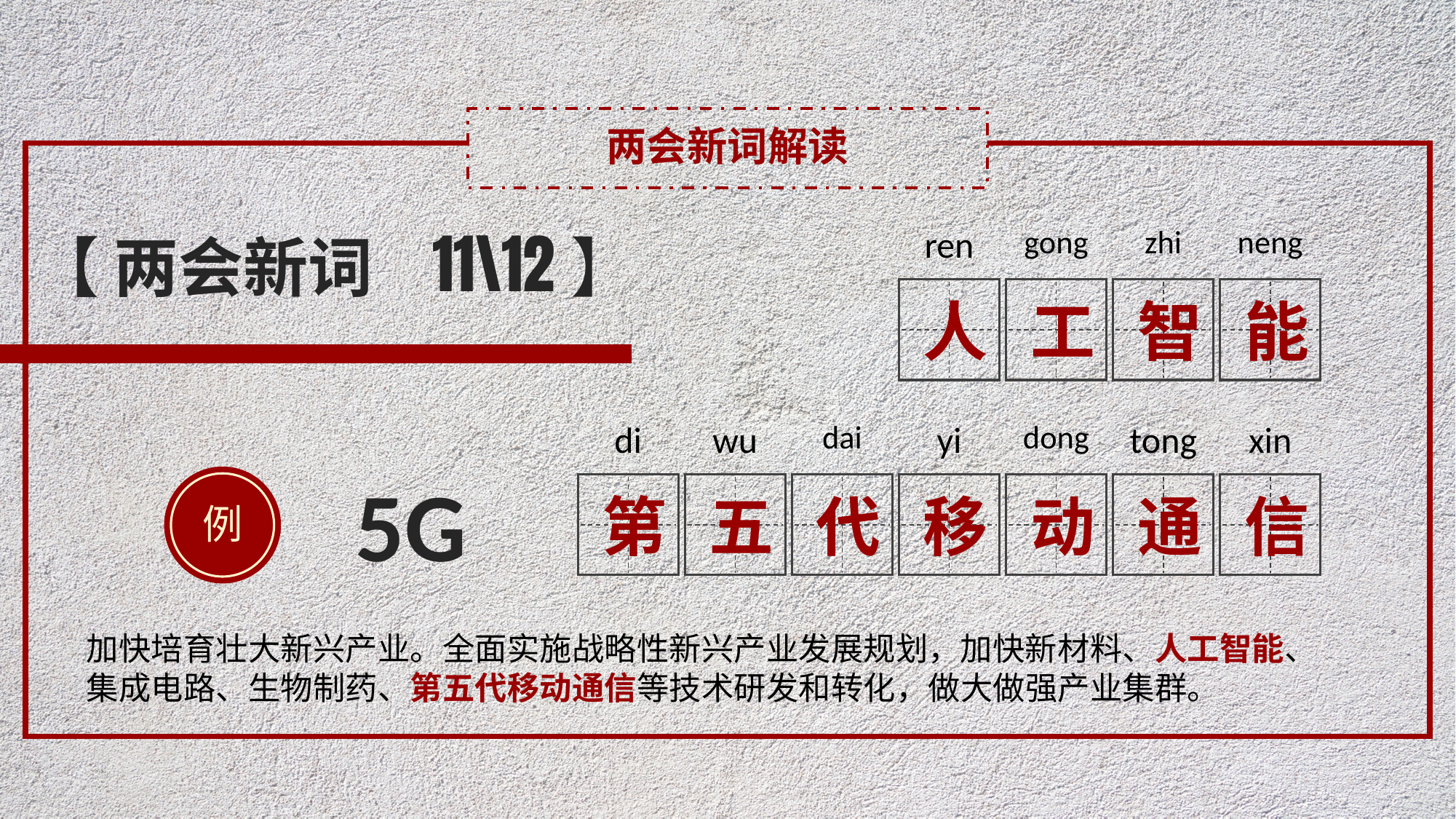

两会新词解读

ren

人
gong

工
zhi

智
neng

能
di

第
wu

五
dai

代
yi

移
dong

动
tong

通
xin

信
5G
【 两会新词   11\12】

例
加快培育壮大新兴产业。全面实施战略性新兴产业发展规划，加快新材料、人工智能、集成电路、生物制药、第五代移动通信等技术研发和转化，做大做强产业集群。